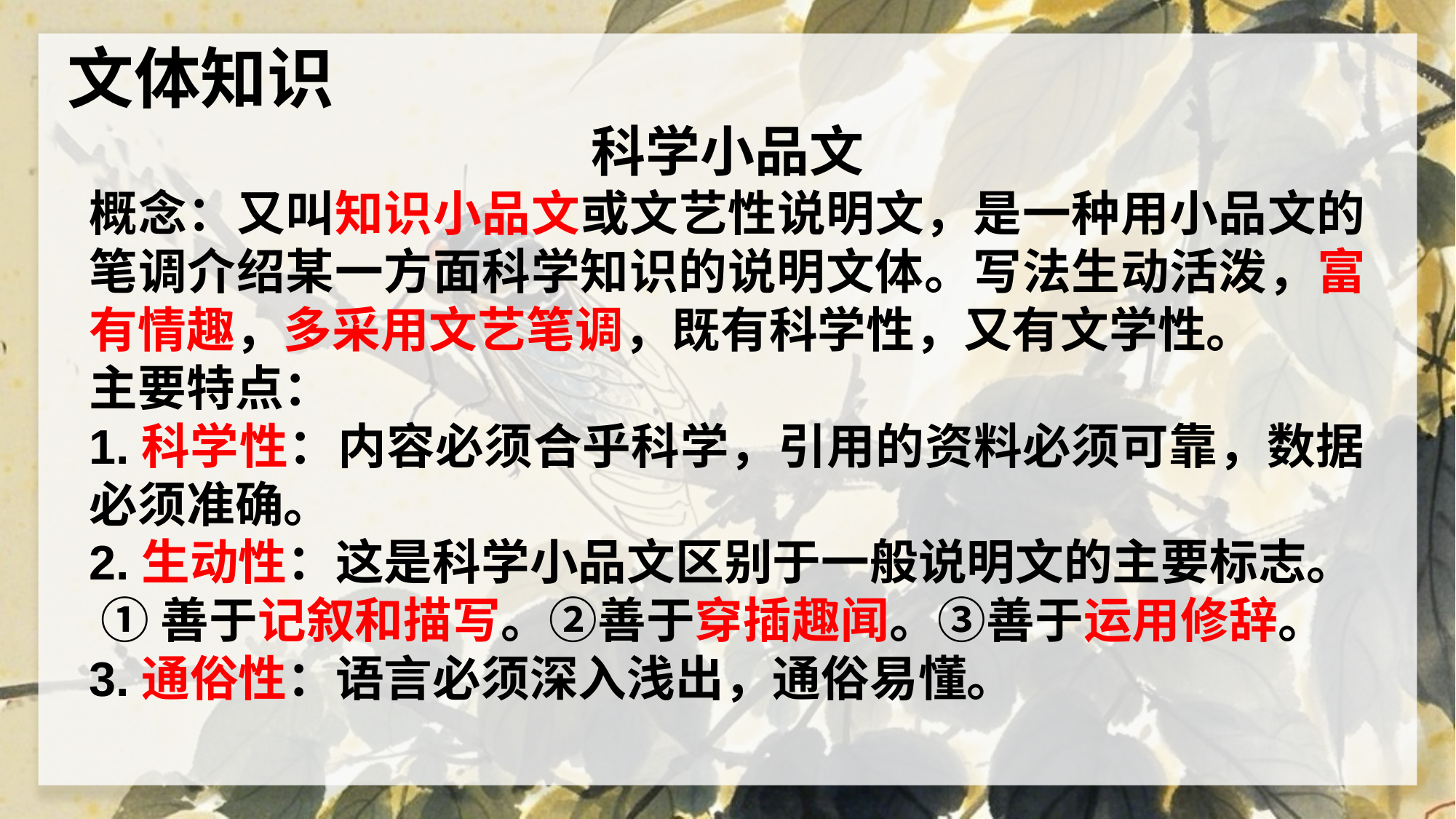

文体知识
科学小品文
概念：又叫知识小品文或文艺性说明文，是一种用小品文的笔调介绍某一方面科学知识的说明文体。写法生动活泼，富有情趣，多采用文艺笔调，既有科学性，又有文学性。
主要特点：
1.科学性：内容必须合乎科学，引用的资料必须可靠，数据必须准确。
2.生动性：这是科学小品文区别于一般说明文的主要标志。
 ①善于记叙和描写。②善于穿插趣闻。③善于运用修辞。
3.通俗性：语言必须深入浅出，通俗易懂。